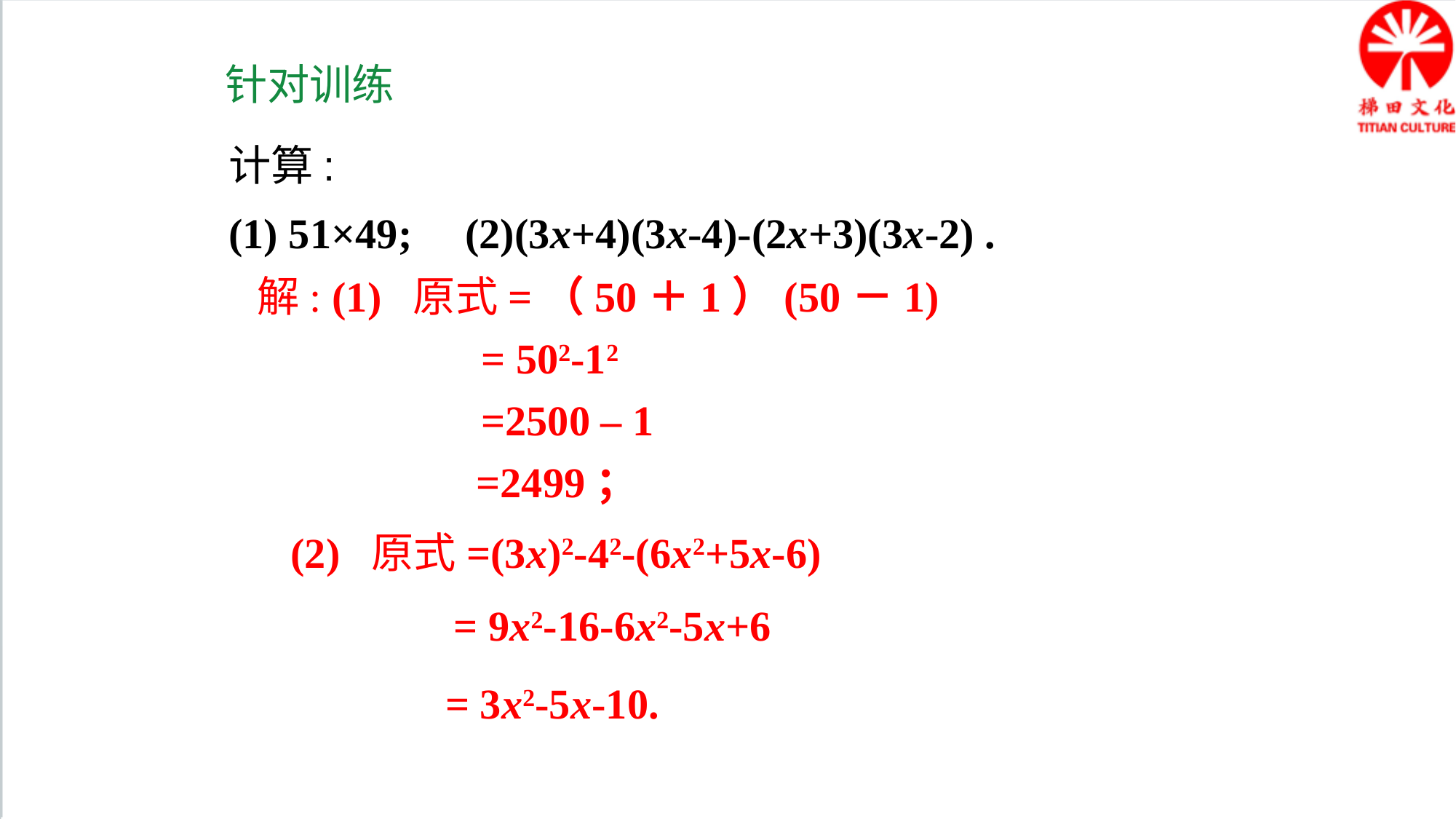

针对训练
计算:
(1) 51×49;     (2)(3x+4)(3x-4)-(2x+3)(3x-2) .
解: (1)  原式=（50＋1）(50－1)
= 502-12
=2500 – 1
=2499；
 (2)  原式=(3x)2-42-(6x2+5x-6)
= 9x2-16-6x2-5x+6
= 3x2-5x-10.